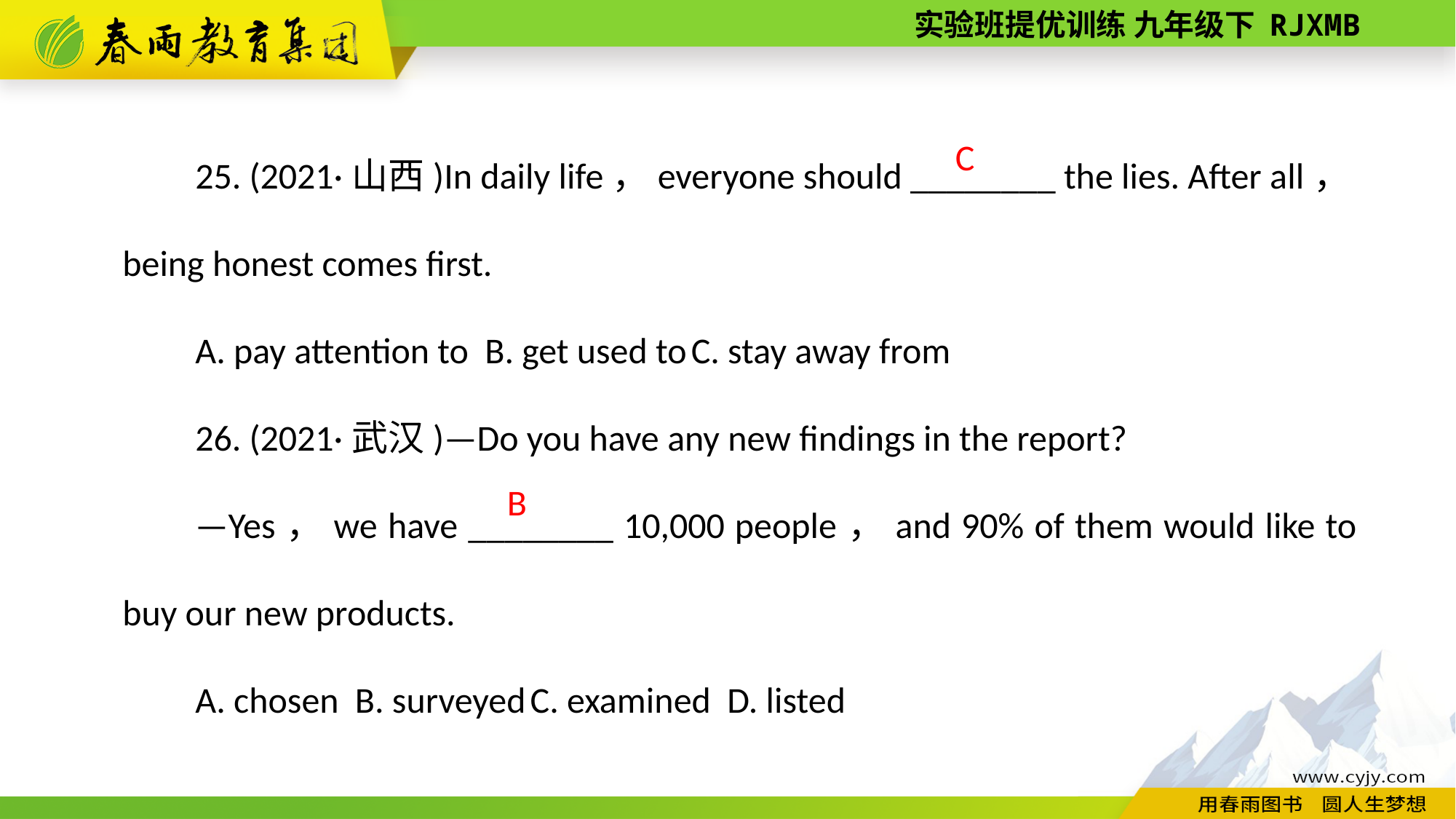

25. (2021·山西)In daily life，everyone should ________ the lies. After all，being honest comes first.
A. pay attention to  B. get used to C. stay away from
26. (2021·武汉)—Do you have any new findings in the report?
—Yes，we have ________ 10,000 people，and 90% of them would like to buy our new products.
A. chosen  B. surveyed C. examined  D. listed
C
B